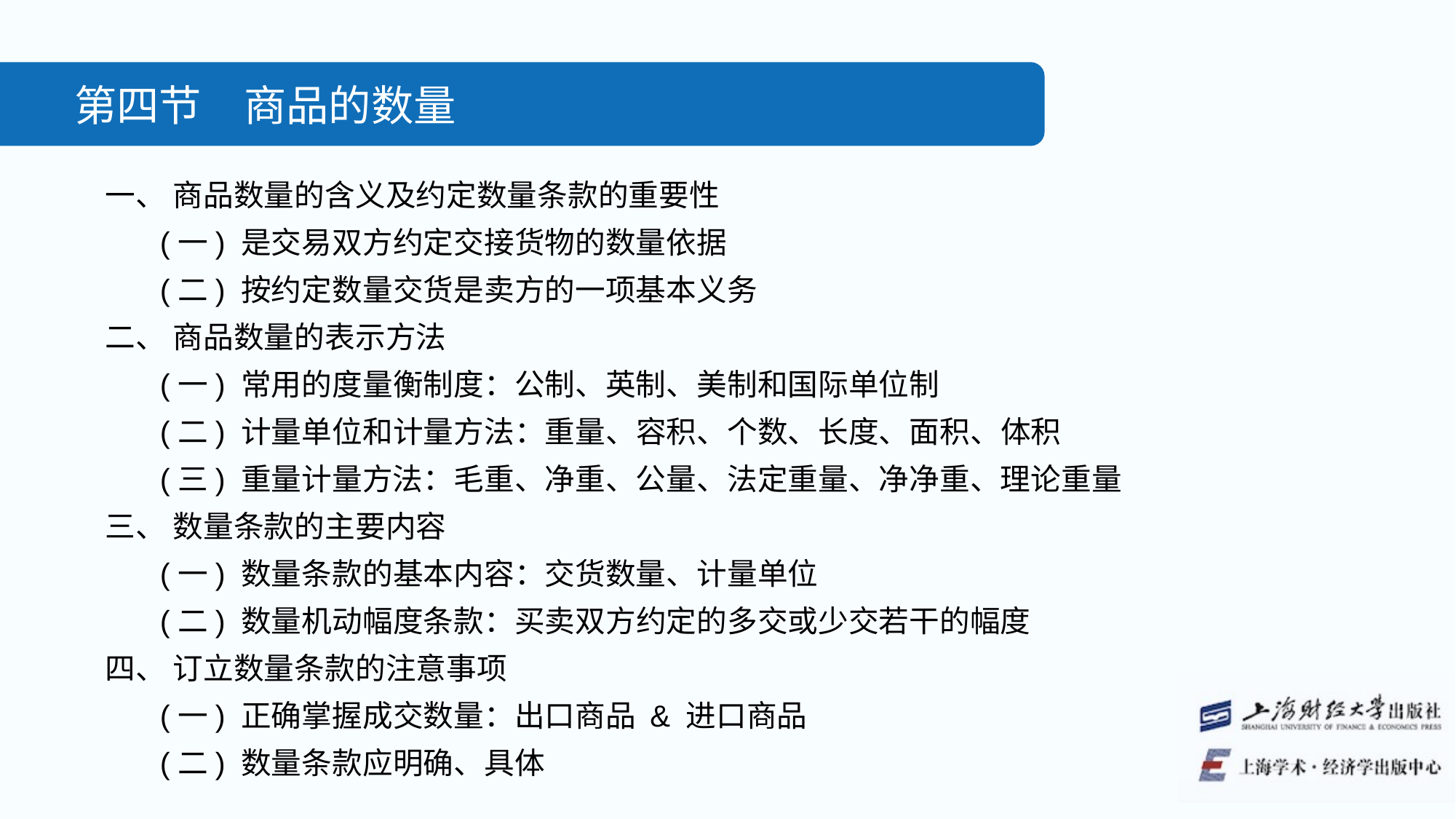

第四节　商品的数量
一、 商品数量的含义及约定数量条款的重要性
(一) 是交易双方约定交接货物的数量依据
(二) 按约定数量交货是卖方的一项基本义务
二、 商品数量的表示方法
(一) 常用的度量衡制度：公制、英制、美制和国际单位制
(二) 计量单位和计量方法：重量、容积、个数、长度、面积、体积
(三) 重量计量方法：毛重、净重、公量、法定重量、净净重、理论重量
三、 数量条款的主要内容
(一) 数量条款的基本内容：交货数量、计量单位
(二) 数量机动幅度条款：买卖双方约定的多交或少交若干的幅度
四、 订立数量条款的注意事项
(一) 正确掌握成交数量：出口商品 & 进口商品
(二) 数量条款应明确、具体